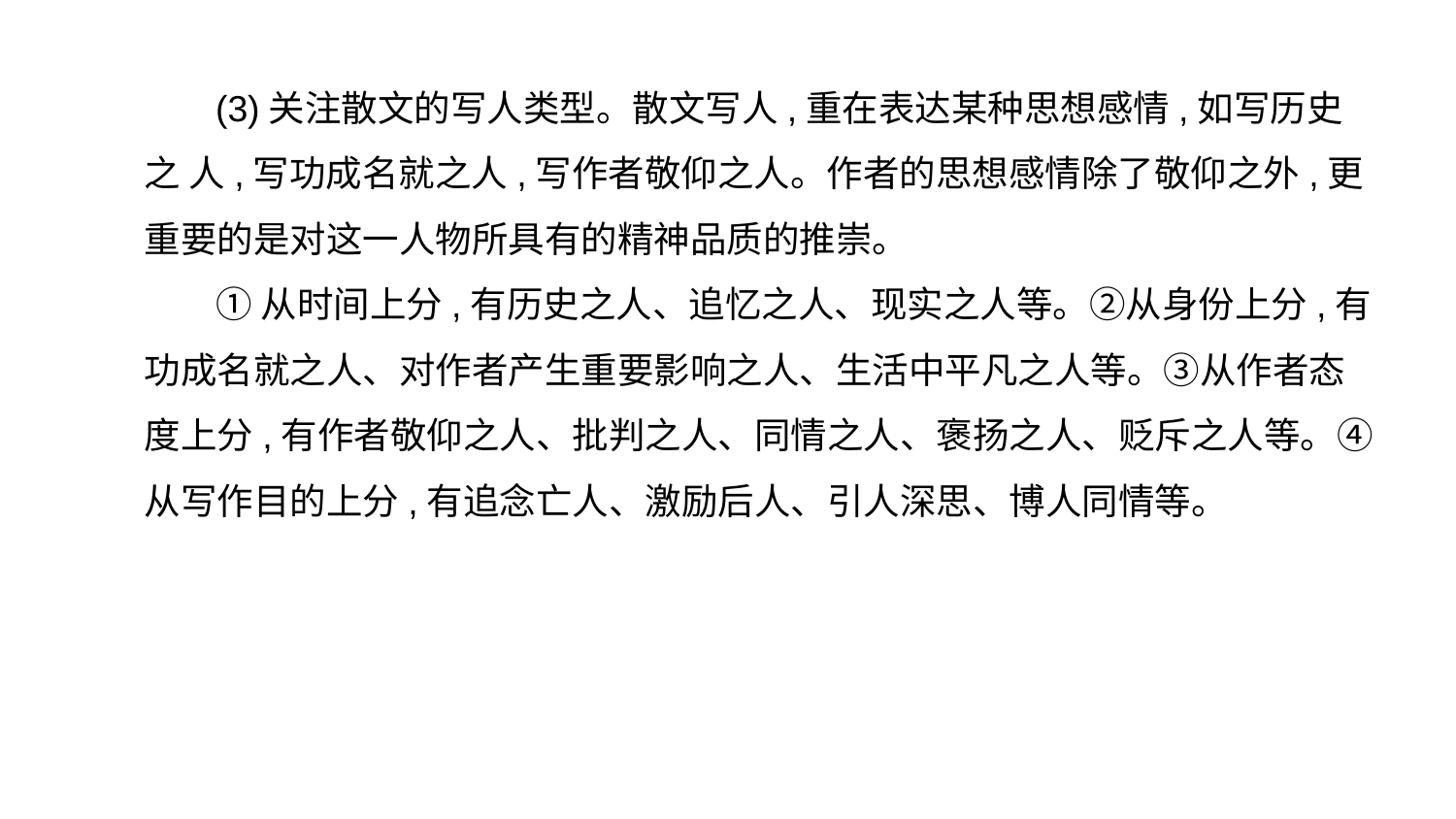

(3)关注散文的写人类型。散文写人,重在表达某种思想感情,如写历史之 人,写功成名就之人,写作者敬仰之人。作者的思想感情除了敬仰之外,更重要的是对这一人物所具有的精神品质的推崇。
①从时间上分,有历史之人、追忆之人、现实之人等。②从身份上分,有功成名就之人、对作者产生重要影响之人、生活中平凡之人等。③从作者态度上分,有作者敬仰之人、批判之人、同情之人、褒扬之人、贬斥之人等。④从写作目的上分,有追念亡人、激励后人、引人深思、博人同情等。